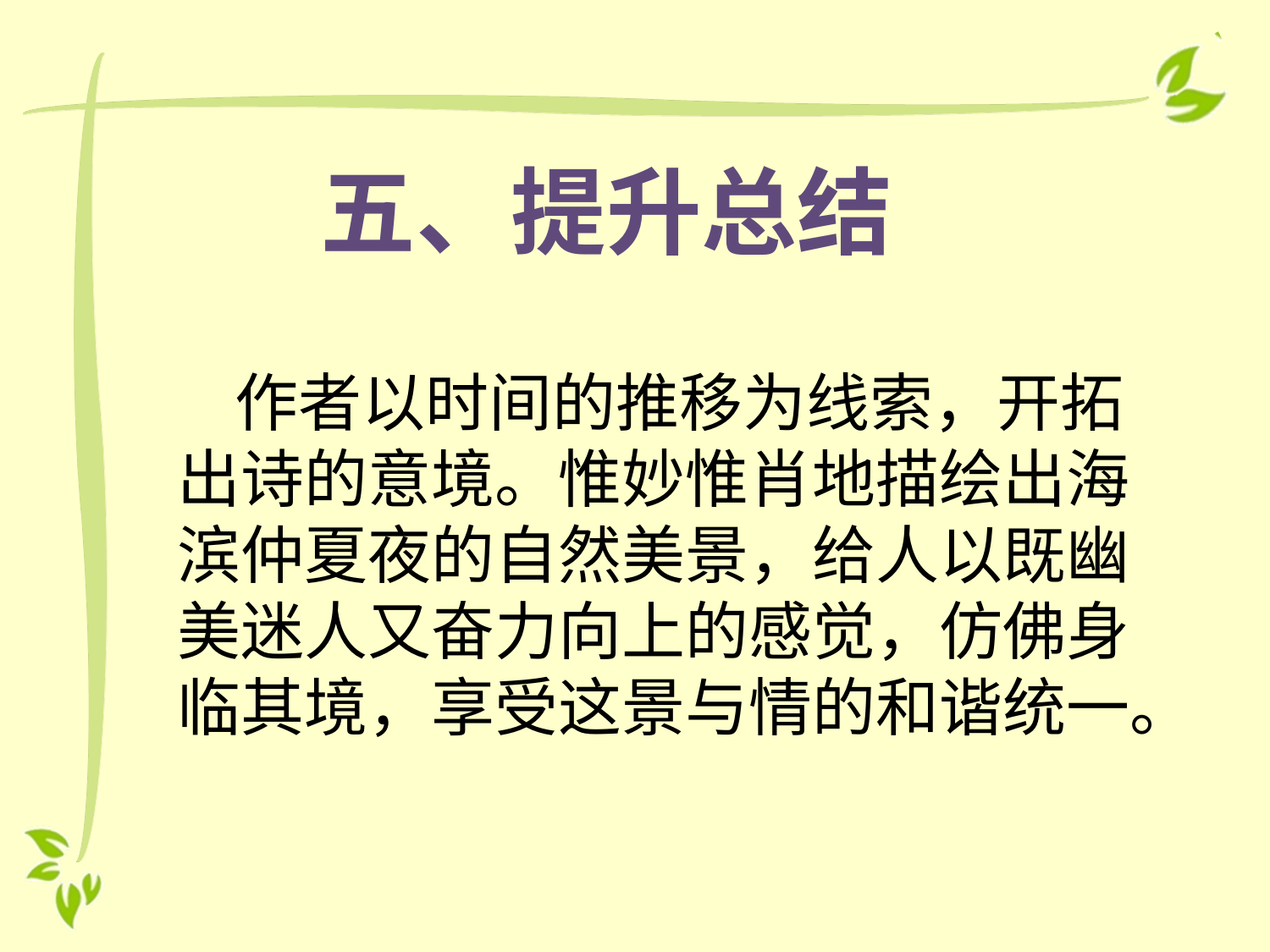

五、提升总结
   作者以时间的推移为线索，开拓出诗的意境。惟妙惟肖地描绘出海滨仲夏夜的自然美景，给人以既幽美迷人又奋力向上的感觉，仿佛身临其境，享受这景与情的和谐统一。